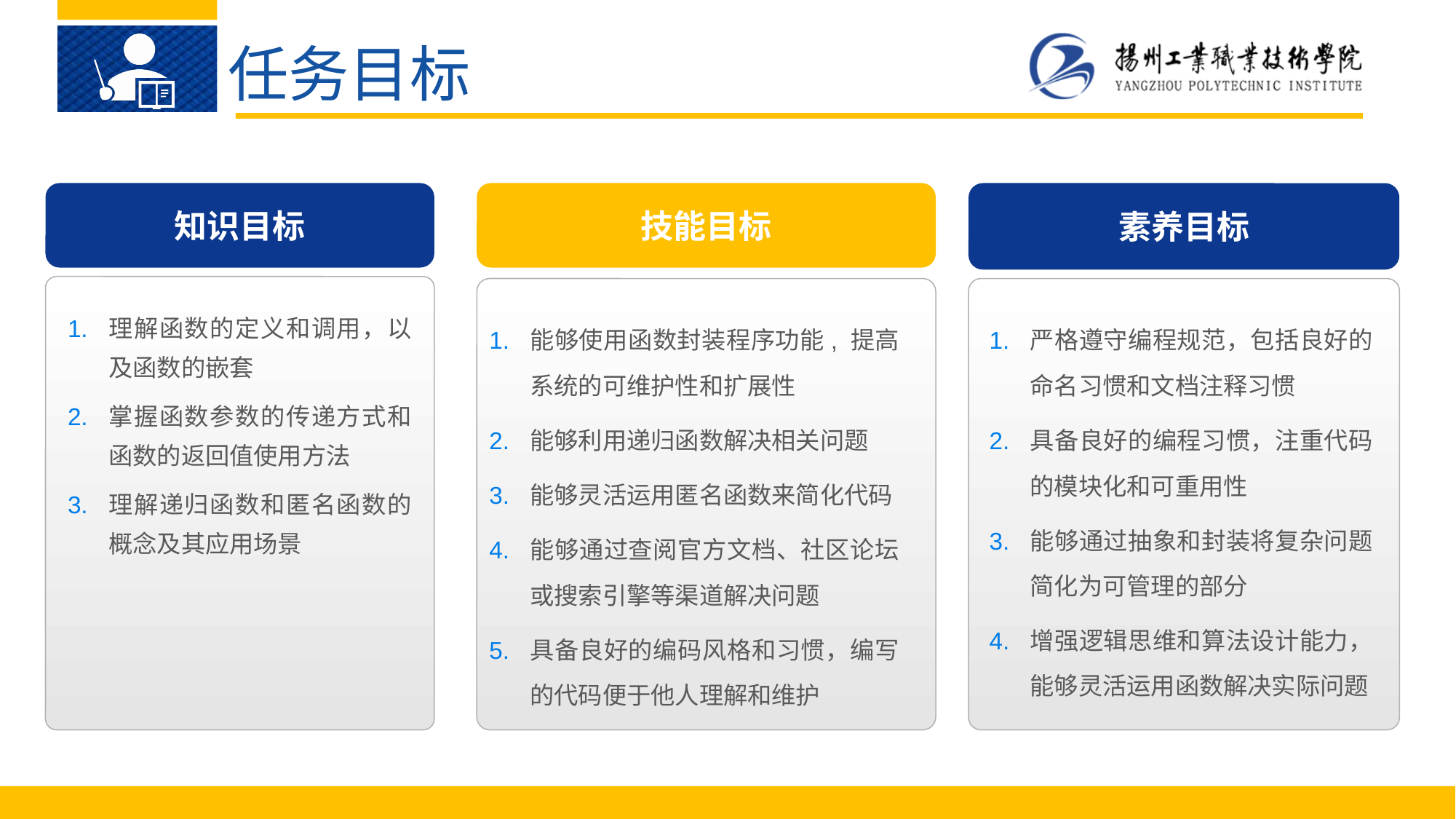

任务目标
知识目标
技能目标
素养目标

理解函数的定义和调用，以及函数的嵌套
掌握函数参数的传递方式和函数的返回值使用方法
理解递归函数和匿名函数的概念及其应用场景

能够使用函数封装程序功能, 提高系统的可维护性和扩展性
能够利用递归函数解决相关问题
能够灵活运用匿名函数来简化代码
能够通过查阅官方文档、社区论坛或搜索引擎等渠道解决问题
具备良好的编码风格和习惯，编写的代码便于他人理解和维护

严格遵守编程规范，包括良好的命名习惯和文档注释习惯
具备良好的编程习惯，注重代码的模块化和可重用性
能够通过抽象和封装将复杂问题简化为可管理的部分
增强逻辑思维和算法设计能力，能够灵活运用函数解决实际问题